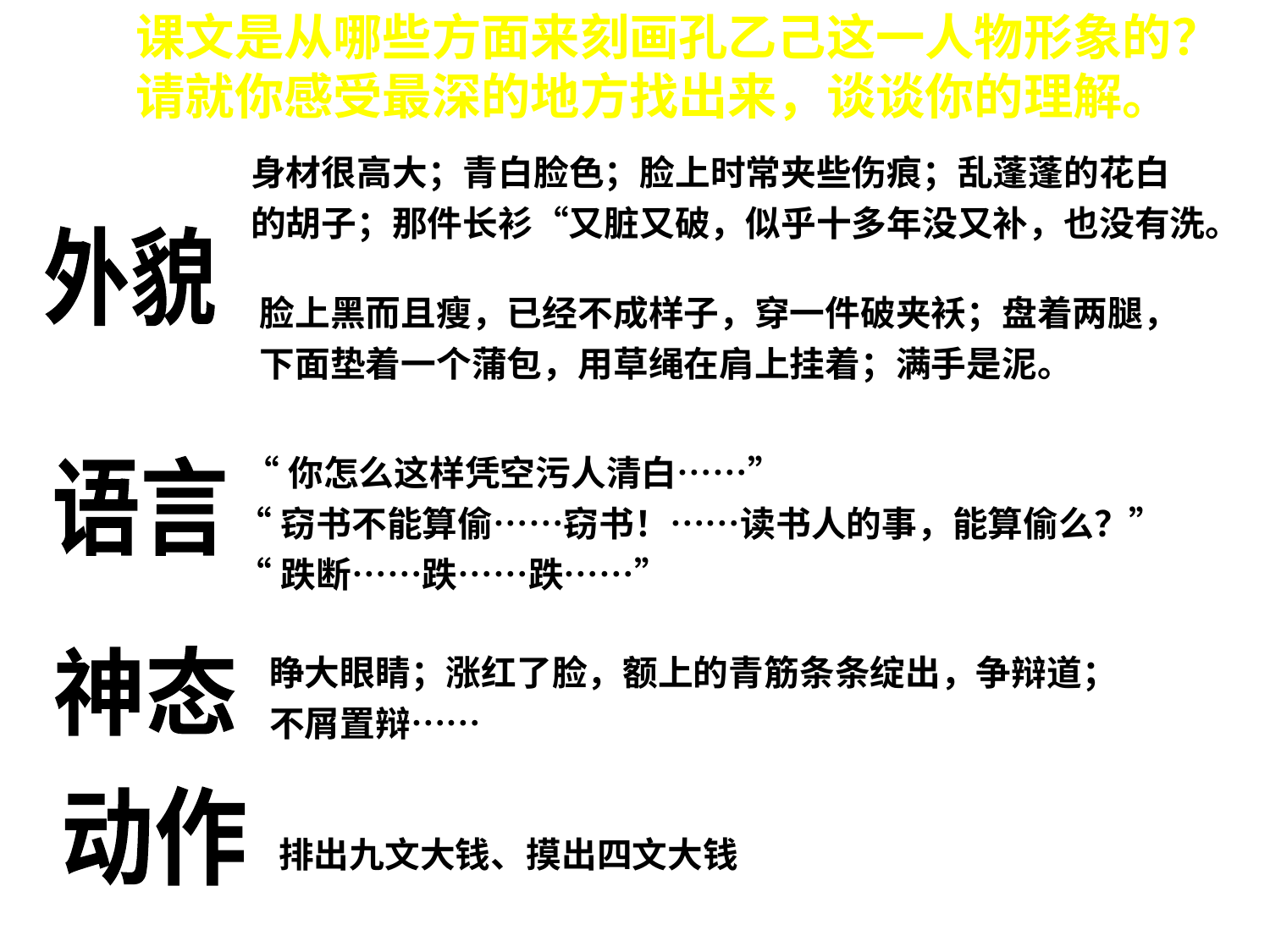

课文是从哪些方面来刻画孔乙己这一人物形象的？　　请就你感受最深的地方找出来，谈谈你的理解。
身材很高大；青白脸色；脸上时常夹些伤痕；乱蓬蓬的花白
的胡子；那件长衫“又脏又破，似乎十多年没又补，也没有洗。
外貌
脸上黑而且瘦，已经不成样子，穿一件破夹袄；盘着两腿，
下面垫着一个蒲包，用草绳在肩上挂着；满手是泥。
 “你怎么这样凭空污人清白……”
“窃书不能算偷……窃书！……读书人的事，能算偷么？”
“跌断……跌……跌……”
语言
睁大眼睛；涨红了脸，额上的青筋条条绽出，争辩道；
不屑置辩……
神态
动作
排出九文大钱、摸出四文大钱